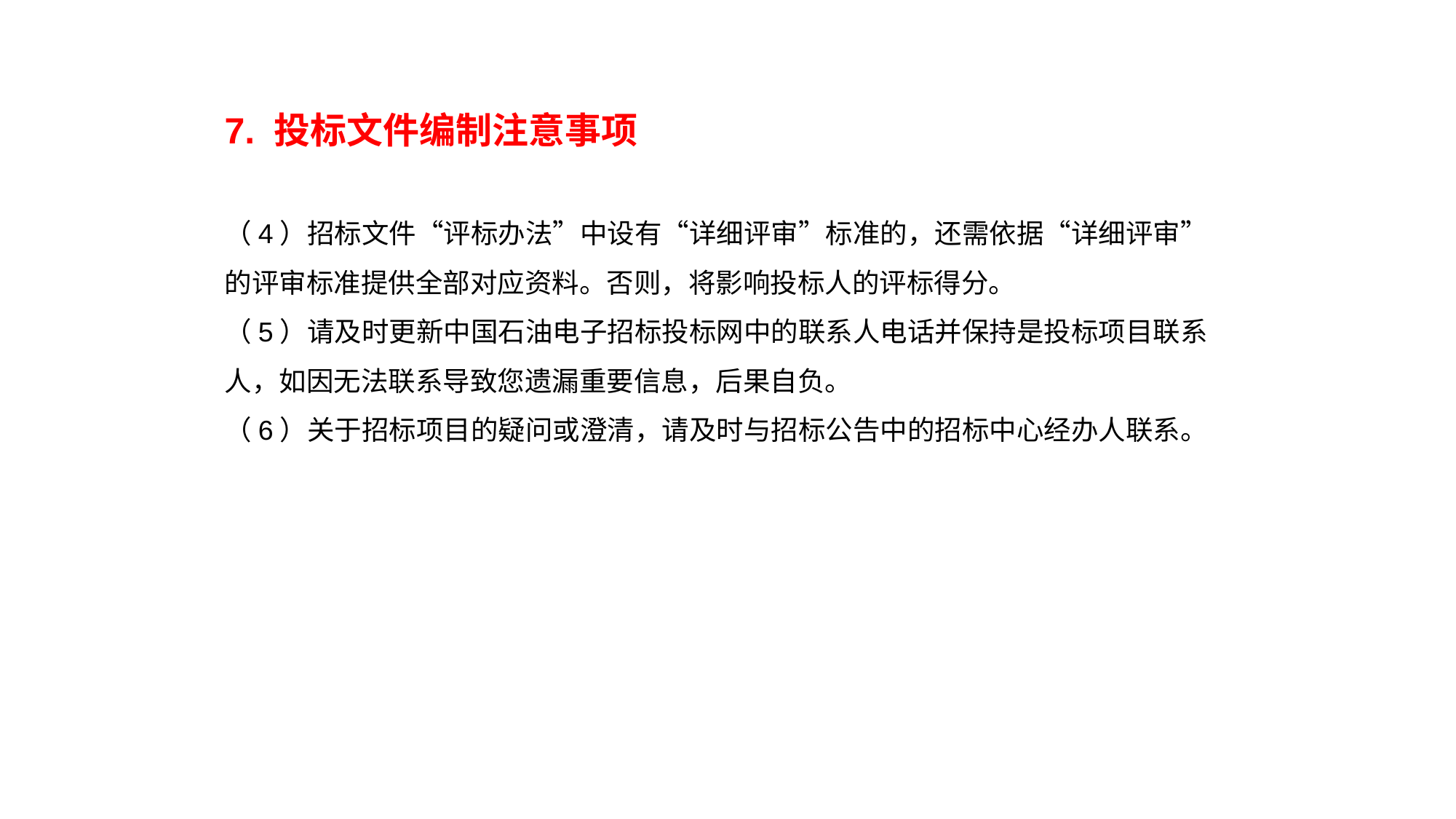

7. 投标文件编制注意事项

（4）招标文件“评标办法”中设有“详细评审”标准的，还需依据“详细评审”的评审标准提供全部对应资料。否则，将影响投标人的评标得分。
（5）请及时更新中国石油电子招标投标网中的联系人电话并保持是投标项目联系人，如因无法联系导致您遗漏重要信息，后果自负。
（6）关于招标项目的疑问或澄清，请及时与招标公告中的招标中心经办人联系。